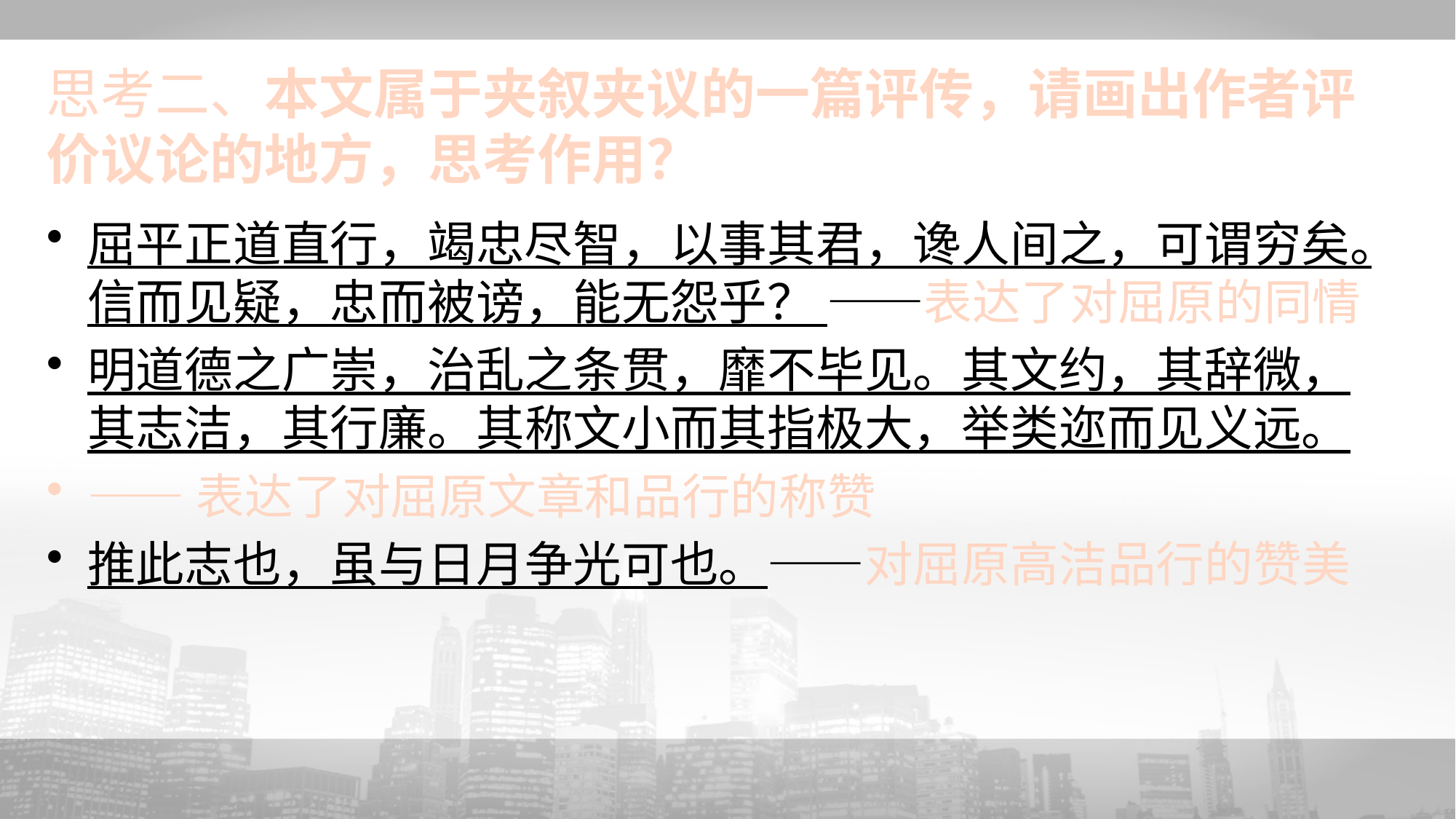

# 思考二、本文属于夹叙夹议的一篇评传，请画出作者评价议论的地方，思考作用？

屈平正道直行，竭忠尽智，以事其君，谗人间之，可谓穷矣。信而见疑，忠而被谤，能无怨乎？ ——表达了对屈原的同情
明道德之广崇，治乱之条贯，靡不毕见。其文约，其辞微，其志洁，其行廉。其称文小而其指极大，举类迩而见义远。
——表达了对屈原文章和品行的称赞
推此志也，虽与日月争光可也。——对屈原高洁品行的赞美